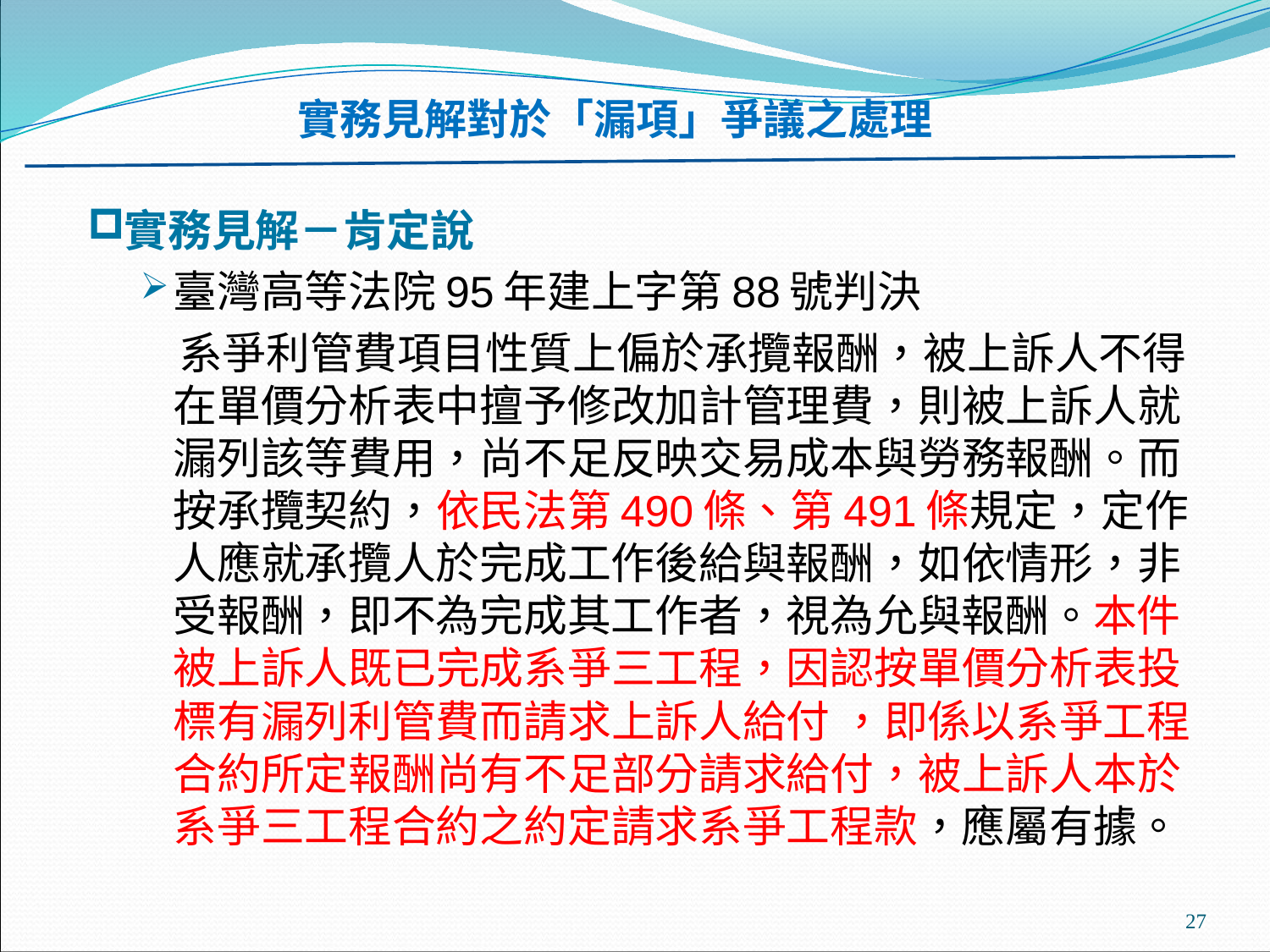

實務見解對於「漏項」爭議之處理
#
實務見解－肯定說
臺灣高等法院95年建上字第88號判決
   系爭利管費項目性質上偏於承攬報酬，被上訴人不得在單價分析表中擅予修改加計管理費，則被上訴人就漏列該等費用，尚不足反映交易成本與勞務報酬。而按承攬契約，依民法第490條、第491條規定，定作人應就承攬人於完成工作後給與報酬，如依情形，非受報酬，即不為完成其工作者，視為允與報酬。本件被上訴人既已完成系爭三工程，因認按單價分析表投標有漏列利管費而請求上訴人給付 ，即係以系爭工程合約所定報酬尚有不足部分請求給付，被上訴人本於系爭三工程合約之約定請求系爭工程款，應屬有據。
27